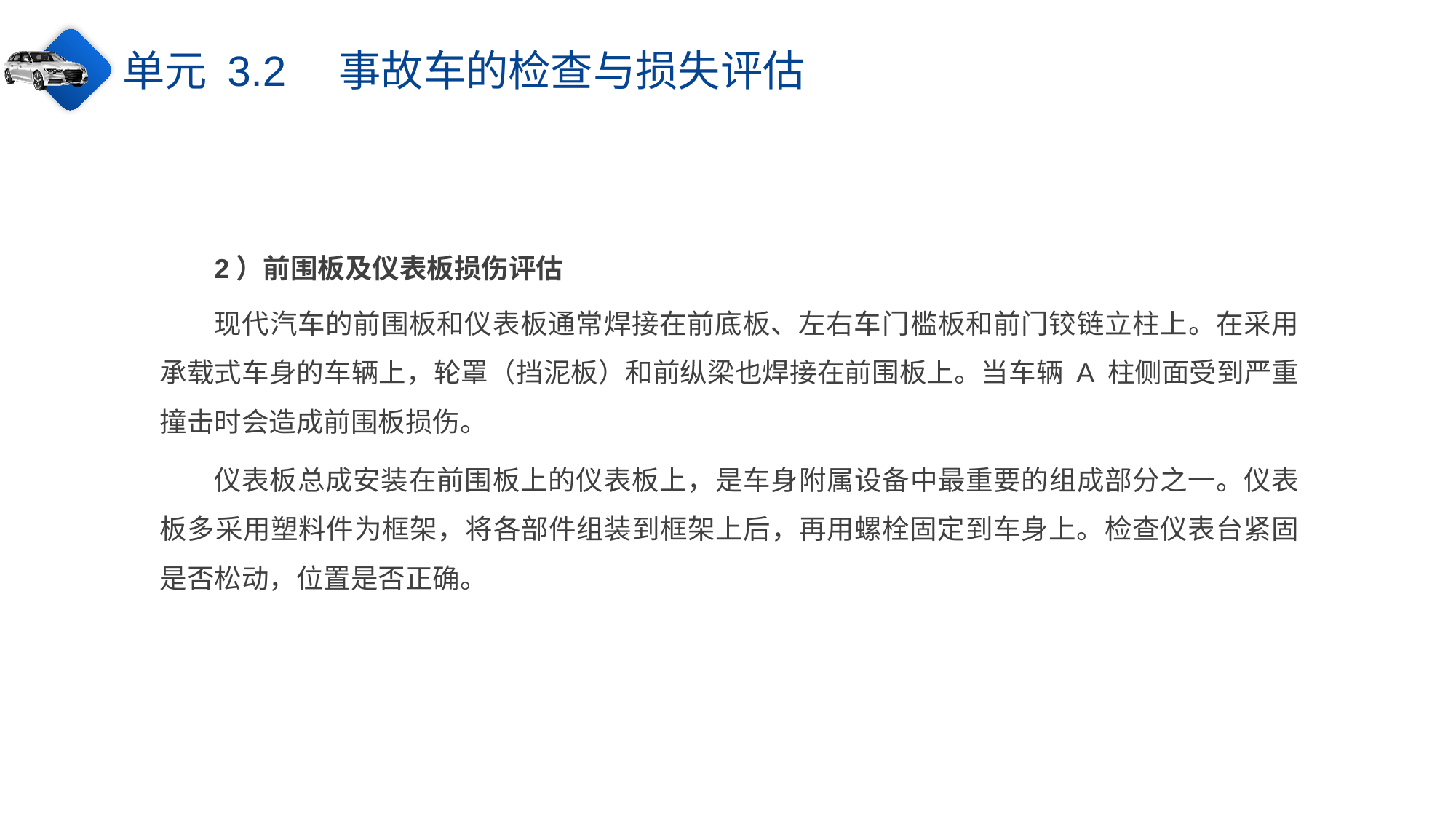

单元 3.2　事故车的检查与损失评估
2）前围板及仪表板损伤评估
现代汽车的前围板和仪表板通常焊接在前底板、左右车门槛板和前门铰链立柱上。在采用承载式车身的车辆上，轮罩（挡泥板）和前纵梁也焊接在前围板上。当车辆 A 柱侧面受到严重撞击时会造成前围板损伤。
仪表板总成安装在前围板上的仪表板上，是车身附属设备中最重要的组成部分之一。仪表板多采用塑料件为框架，将各部件组装到框架上后，再用螺栓固定到车身上。检查仪表台紧固是否松动，位置是否正确。